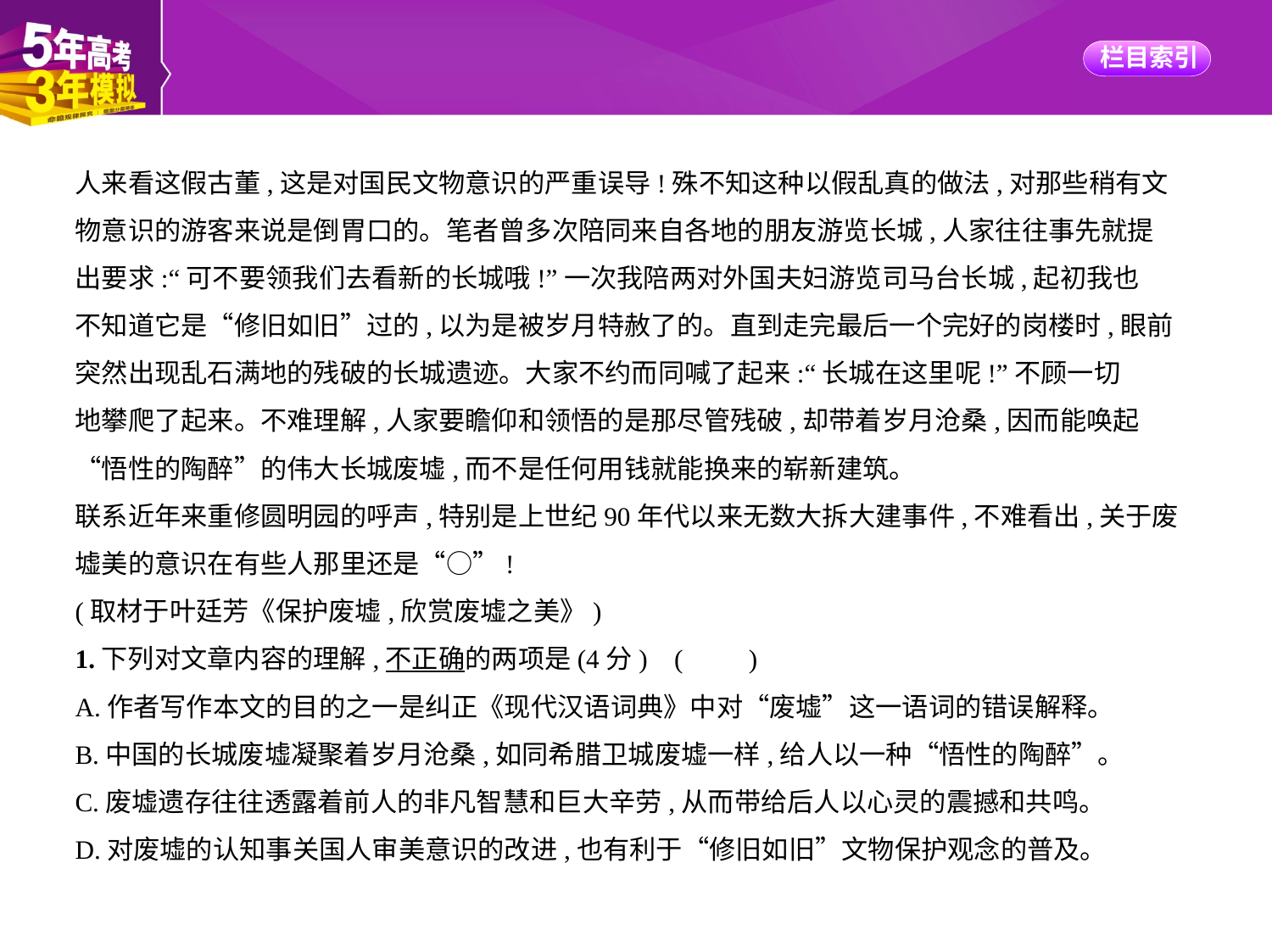

人来看这假古董,这是对国民文物意识的严重误导!殊不知这种以假乱真的做法,对那些稍有文
物意识的游客来说是倒胃口的。笔者曾多次陪同来自各地的朋友游览长城,人家往往事先就提
出要求:“可不要领我们去看新的长城哦!”一次我陪两对外国夫妇游览司马台长城,起初我也
不知道它是“修旧如旧”过的,以为是被岁月特赦了的。直到走完最后一个完好的岗楼时,眼前
突然出现乱石满地的残破的长城遗迹。大家不约而同喊了起来:“长城在这里呢!”不顾一切
地攀爬了起来。不难理解,人家要瞻仰和领悟的是那尽管残破,却带着岁月沧桑,因而能唤起
“悟性的陶醉”的伟大长城废墟,而不是任何用钱就能换来的崭新建筑。
联系近年来重修圆明园的呼声,特别是上世纪90年代以来无数大拆大建事件,不难看出,关于废
墟美的意识在有些人那里还是“○”!
(取材于叶廷芳《保护废墟,欣赏废墟之美》)
1.下列对文章内容的理解,不正确的两项是(4分) (　　)
A.作者写作本文的目的之一是纠正《现代汉语词典》中对“废墟”这一语词的错误解释。
B.中国的长城废墟凝聚着岁月沧桑,如同希腊卫城废墟一样,给人以一种“悟性的陶醉”。
C.废墟遗存往往透露着前人的非凡智慧和巨大辛劳,从而带给后人以心灵的震撼和共鸣。
D.对废墟的认知事关国人审美意识的改进,也有利于“修旧如旧”文物保护观念的普及。